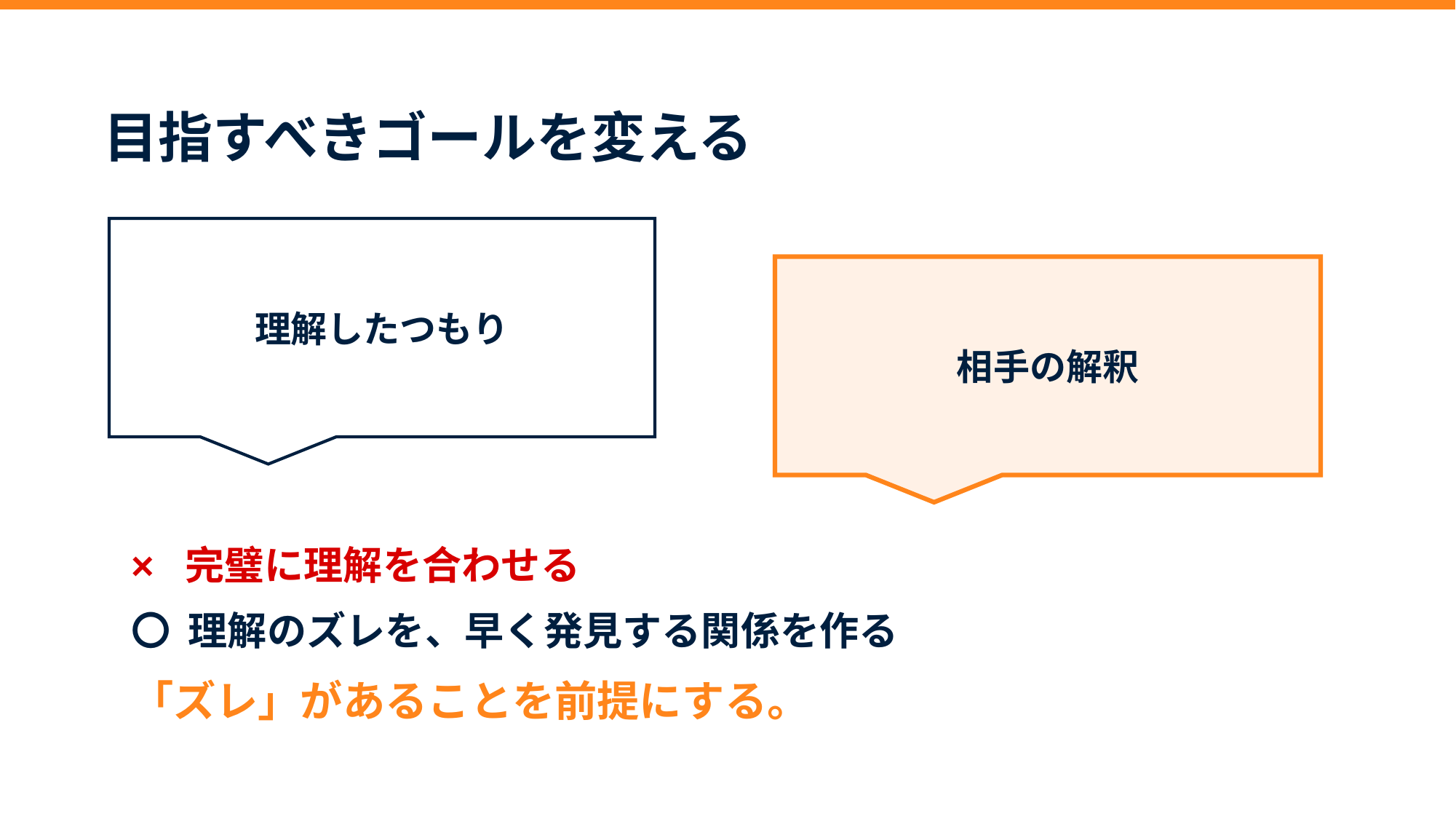

目指すべきゴールを変える
理解したつもり
相手の解釈
×  完璧に理解を合わせる
〇  理解のズレを、早く発見する関係を作る
「ズレ」があることを前提にする。